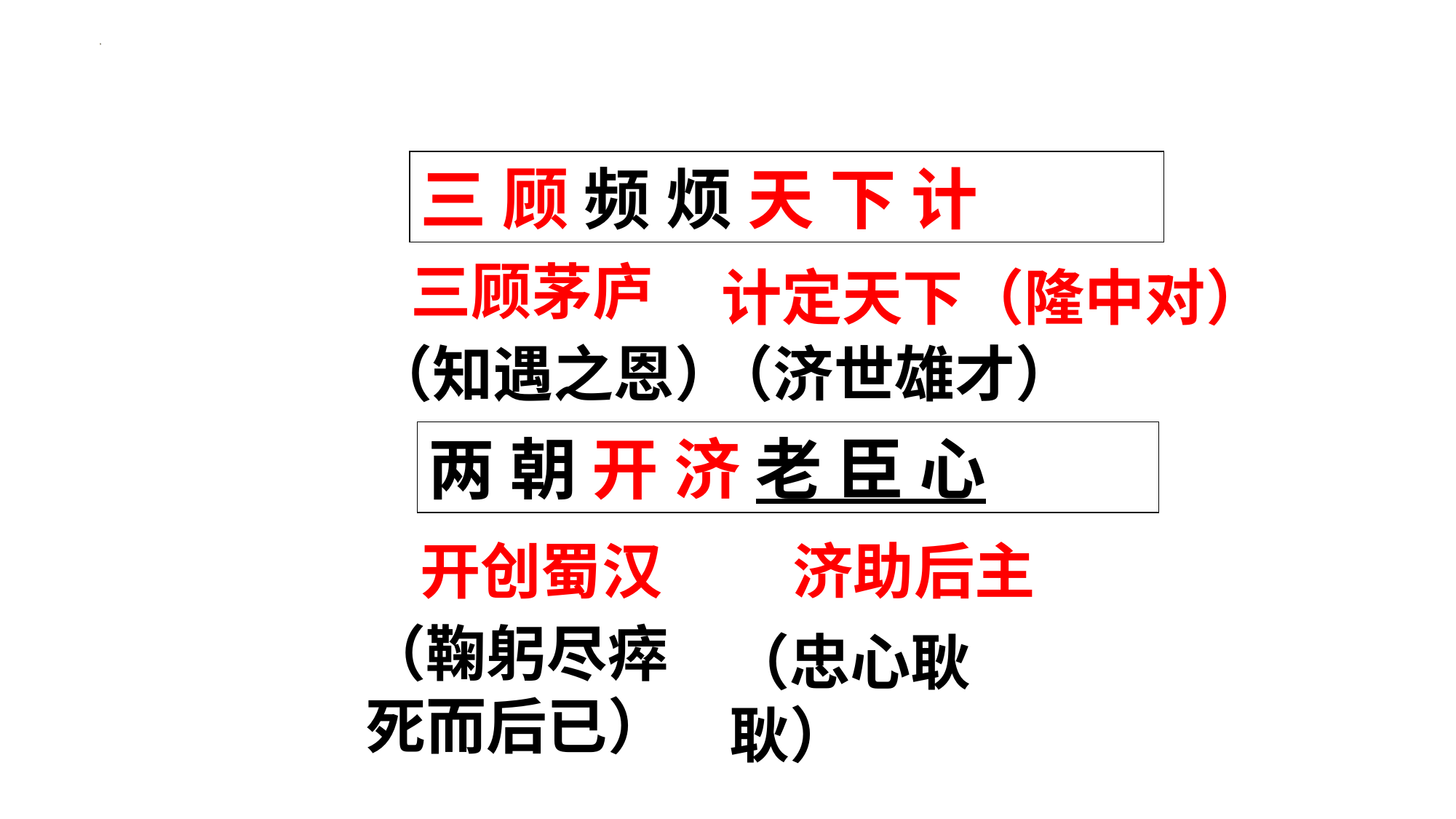

三 顾 频 烦 天 下 计
三顾茅庐
计定天下（隆中对）
（知遇之恩）
（济世雄才）
两 朝 开 济 老 臣 心
开创蜀汉
济助后主
（鞠躬尽瘁死而后已）
（忠心耿耿）